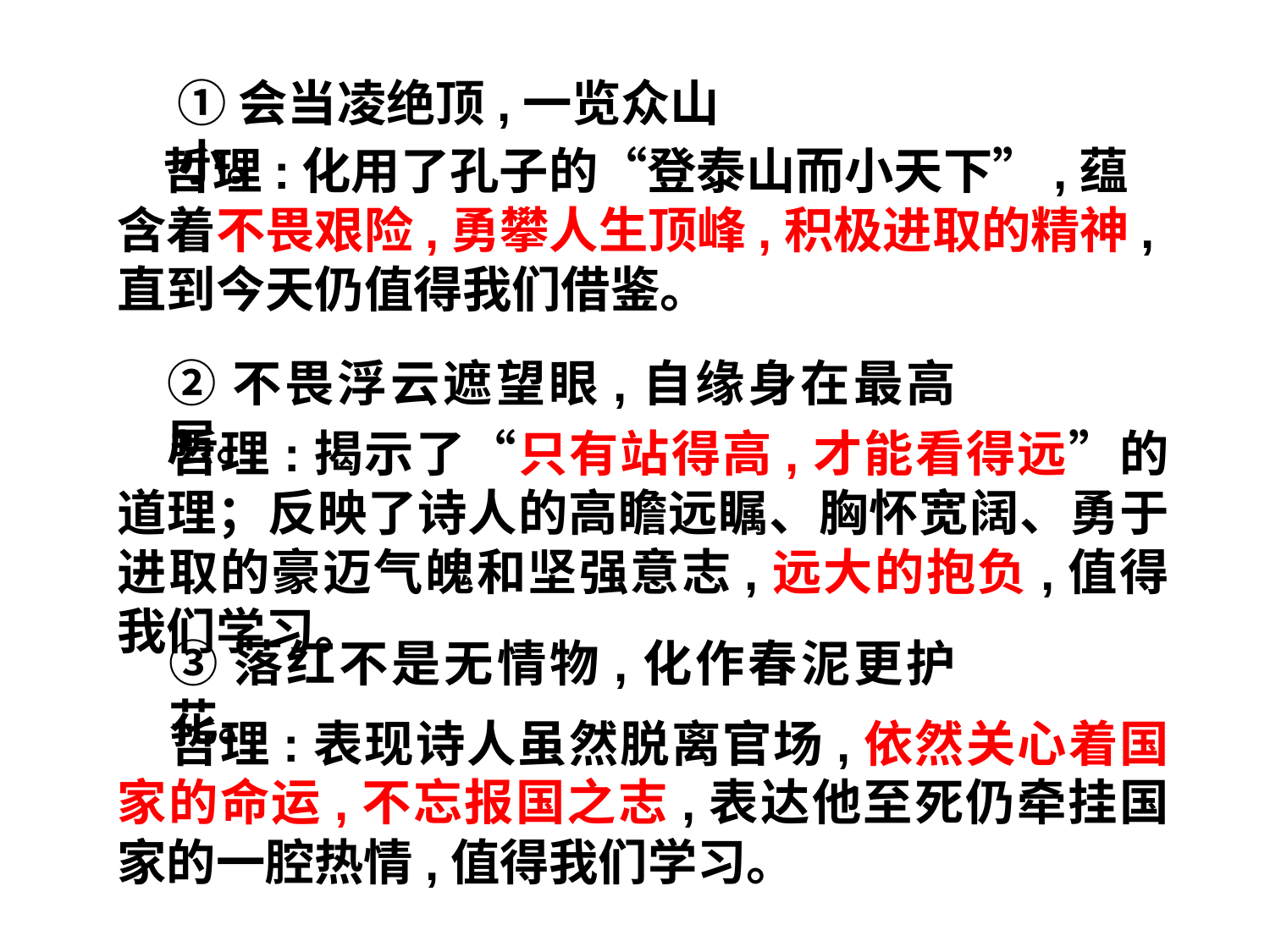

①会当凌绝顶,一览众山小。
    哲理:化用了孔子的“登泰山而小天下”,蕴含着不畏艰险,勇攀人生顶峰,积极进取的精神,直到今天仍值得我们借鉴。
②不畏浮云遮望眼,自缘身在最高层。
    哲理:揭示了“只有站得高,才能看得远”的道理；反映了诗人的高瞻远瞩、胸怀宽阔、勇于进取的豪迈气魄和坚强意志,远大的抱负,值得我们学习。
③落红不是无情物,化作春泥更护花。
    哲理:表现诗人虽然脱离官场,依然关心着国家的命运,不忘报国之志,表达他至死仍牵挂国家的一腔热情,值得我们学习。